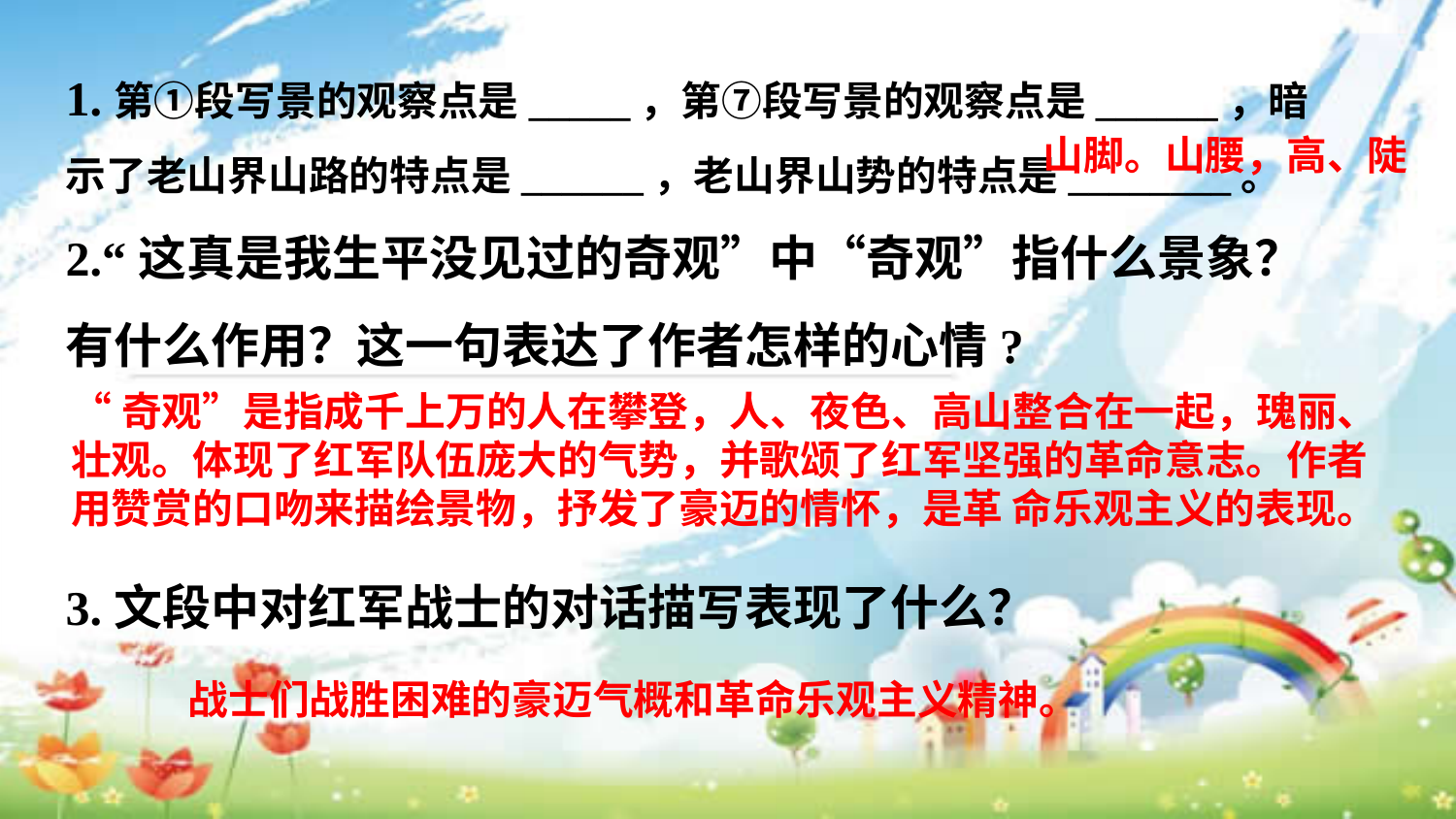

1.第①段写景的观察点是_____，第⑦段写景的观察点是______，暗示了老山界山路的特点是______，老山界山势的特点是________。
2.“这真是我生平没见过的奇观”中“奇观”指什么景象？有什么作用？这一句表达了作者怎样的心情?

3.文段中对红军战士的对话描写表现了什么？

山脚。山腰，高、陡
“奇观”是指成千上万的人在攀登，人、夜色、高山整合在一起，瑰丽、壮观。体现了红军队伍庞大的气势，并歌颂了红军坚强的革命意志。作者用赞赏的口吻来描绘景物，抒发了豪迈的情怀，是革 命乐观主义的表现。
 战士们战胜困难的豪迈气概和革命乐观主义精神。